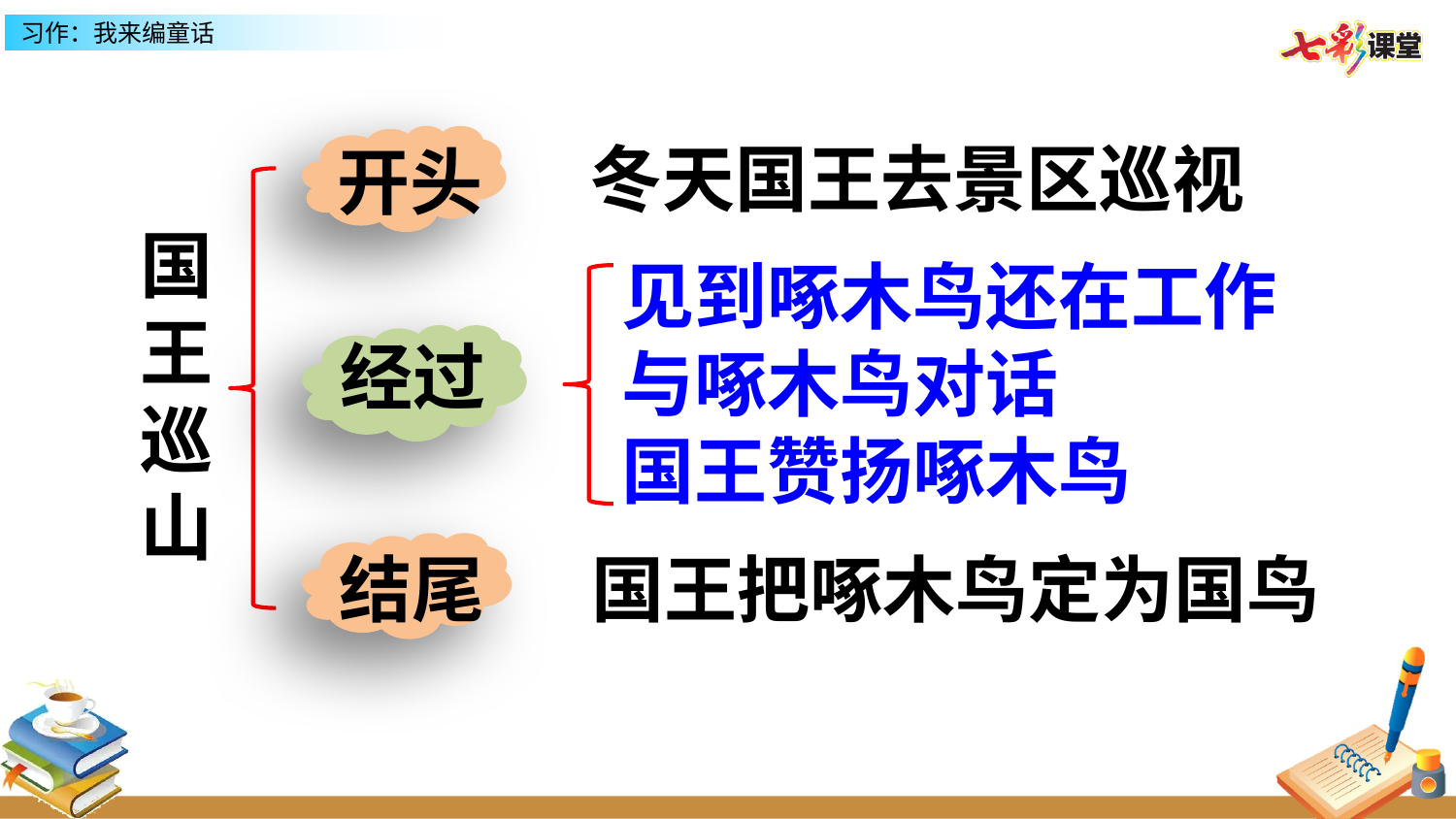

开头
冬天国王去景区巡视

国王巡山
见到啄木鸟还在工作
与啄木鸟对话
国王赞扬啄木鸟

经过

结尾
国王把啄木鸟定为国鸟